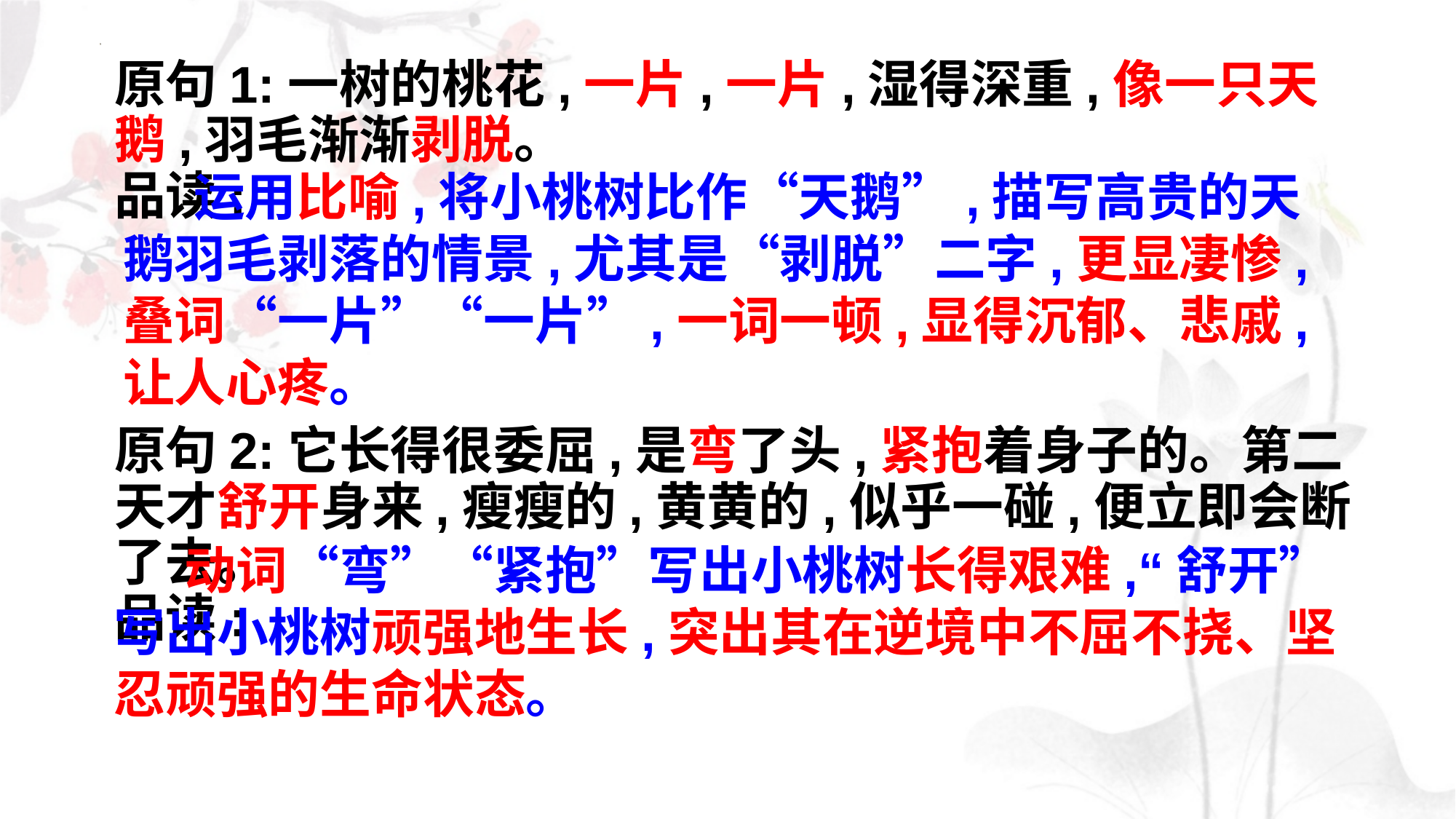

原句1:一树的桃花,一片,一片,湿得深重,像一只天鹅,羽毛渐渐剥脱。
品读:
     运用比喻,将小桃树比作“天鹅”,描写高贵的天鹅羽毛剥落的情景,尤其是“剥脱”二字,更显凄惨,叠词“一片”“一片”,一词一顿,显得沉郁、悲戚,让人心疼。
原句2:它长得很委屈,是弯了头,紧抱着身子的。第二天才舒开身来,瘦瘦的,黄黄的,似乎一碰,便立即会断了去。
品读:
     动词“弯”“紧抱”写出小桃树长得艰难,“舒开”写出小桃树顽强地生长,突出其在逆境中不屈不挠、坚忍顽强的生命状态。